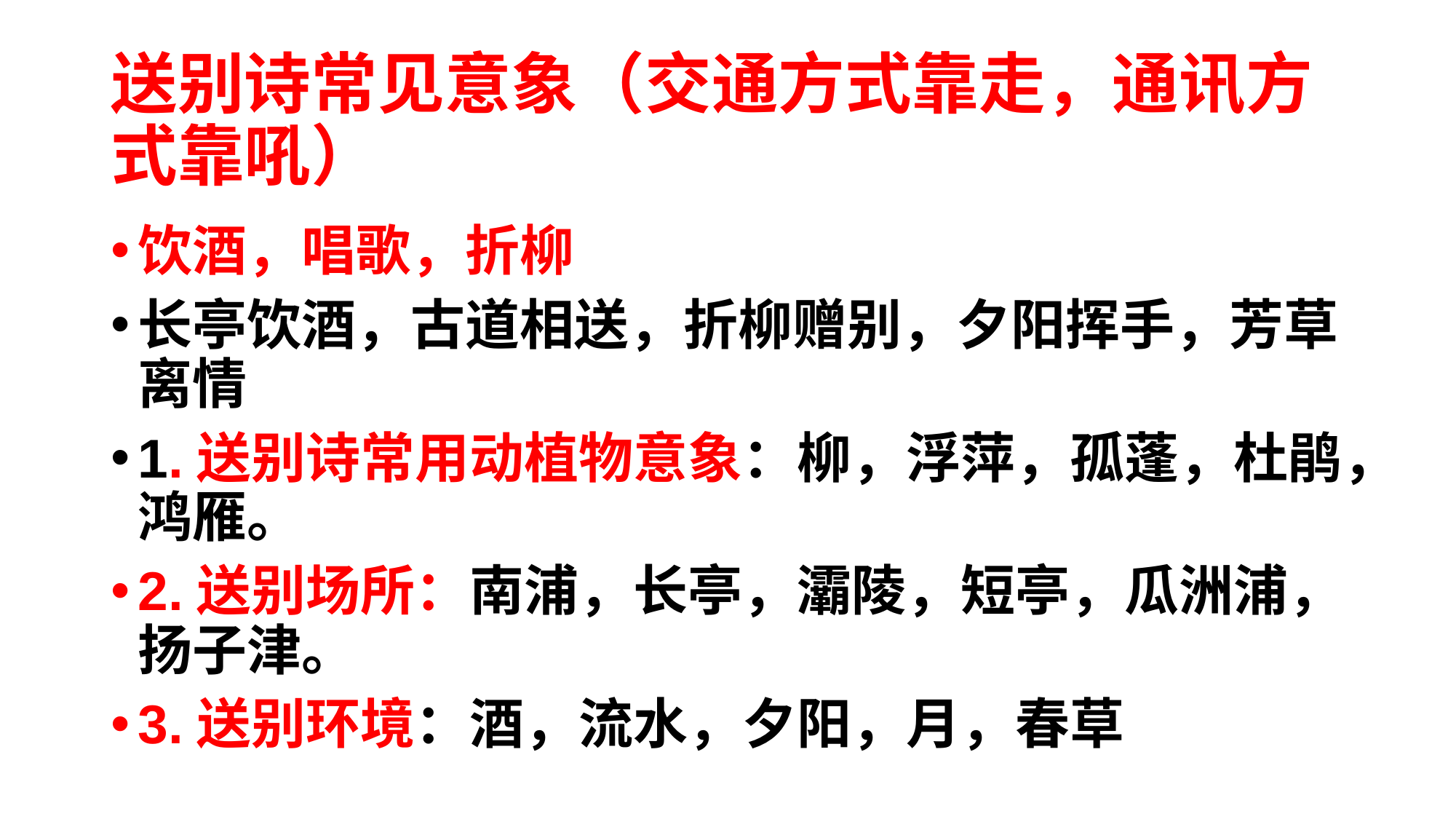

# 送别诗常见意象（交通方式靠走，通讯方式靠吼）
饮酒，唱歌，折柳
长亭饮酒，古道相送，折柳赠别，夕阳挥手，芳草离情
1.送别诗常用动植物意象：柳，浮萍，孤蓬，杜鹃，鸿雁。
2.送别场所：南浦，长亭，灞陵，短亭，瓜洲浦，扬子津。
3.送别环境：酒，流水，夕阳，月，春草